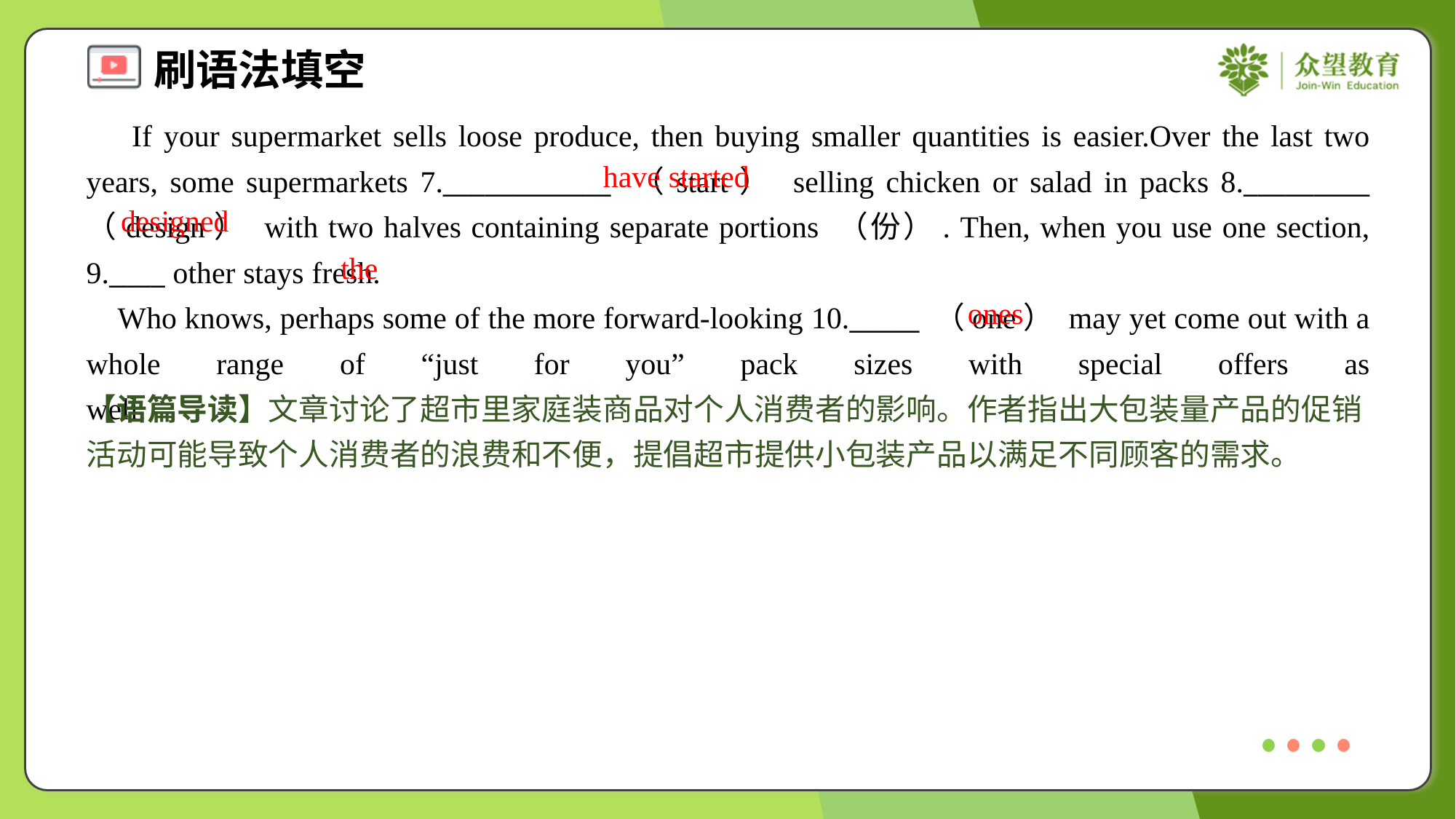

If your supermarket sells loose produce, then buying smaller quantities is easier.Over the last two years, some supermarkets 7.____________ （start） selling chicken or salad in packs 8._________ （design） with two halves containing separate portions （份）. Then, when you use one section, 9.____ other stays fresh.
    Who knows, perhaps some of the more forward-looking 10._____ （one） may yet come out with a whole range of “just for you” pack sizes with special offers as well.#1.4
have started
designed
the
ones
【语篇导读】文章讨论了超市里家庭装商品对个人消费者的影响。作者指出大包装量产品的促销活动可能导致个人消费者的浪费和不便，提倡超市提供小包装产品以满足不同顾客的需求。